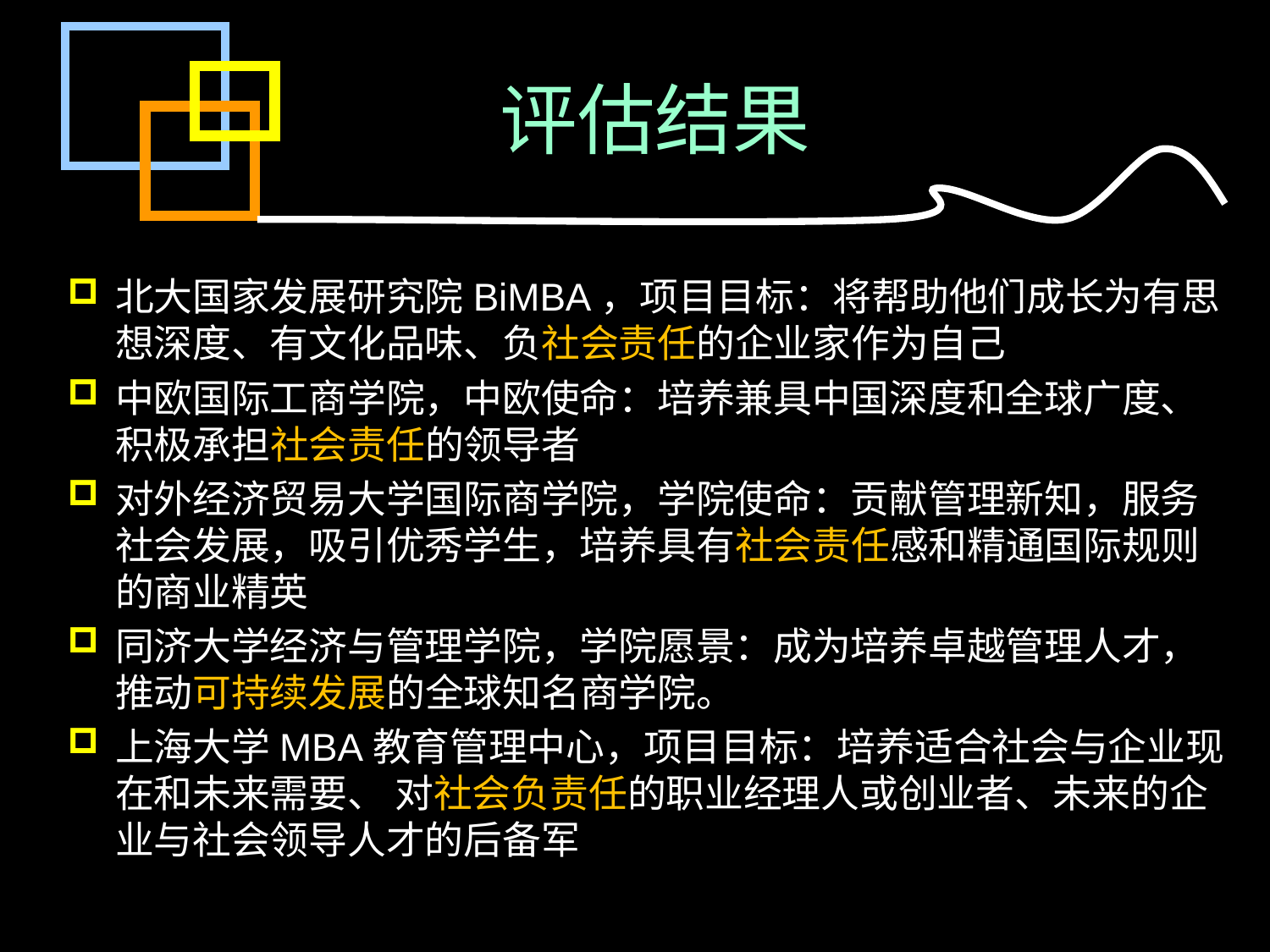

# 评估结果
北大国家发展研究院BiMBA，项目目标：将帮助他们成长为有思想深度、有文化品味、负社会责任的企业家作为自己
中欧国际工商学院，中欧使命：培养兼具中国深度和全球广度、积极承担社会责任的领导者
对外经济贸易大学国际商学院，学院使命：贡献管理新知，服务社会发展，吸引优秀学生，培养具有社会责任感和精通国际规则的商业精英
同济大学经济与管理学院，学院愿景：成为培养卓越管理人才，推动可持续发展的全球知名商学院。
上海大学MBA教育管理中心，项目目标：培养适合社会与企业现在和未来需要、 对社会负责任的职业经理人或创业者、未来的企业与社会领导人才的后备军